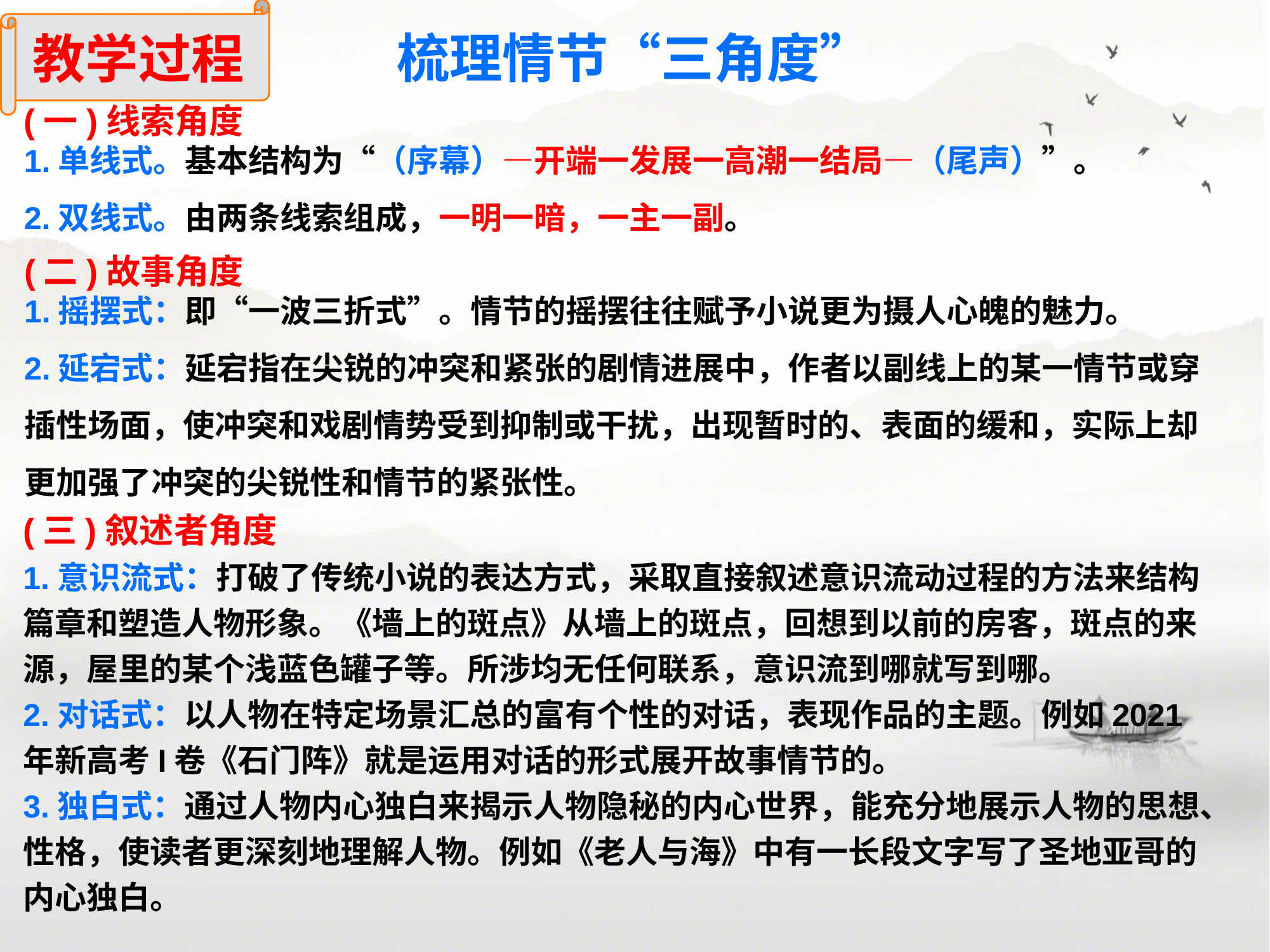

教学过程
梳理情节“三角度”
(一)线索角度
1.单线式。基本结构为“（序幕）—开端一发展一高潮一结局—（尾声）”。
2.双线式。由两条线索组成，一明一暗，一主一副。
(二)故事角度
1.摇摆式：即“一波三折式”。情节的摇摆往往赋予小说更为摄人心魄的魅力。
2.延宕式：延宕指在尖锐的冲突和紧张的剧情进展中，作者以副线上的某一情节或穿插性场面，使冲突和戏剧情势受到抑制或干扰，出现暂时的、表面的缓和，实际上却更加强了冲突的尖锐性和情节的紧张性。
(三)叙述者角度
1.意识流式：打破了传统小说的表达方式，采取直接叙述意识流动过程的方法来结构篇章和塑造人物形象。《墙上的斑点》从墙上的斑点，回想到以前的房客，斑点的来源，屋里的某个浅蓝色罐子等。所涉均无任何联系，意识流到哪就写到哪。
2.对话式：以人物在特定场景汇总的富有个性的对话，表现作品的主题。例如2021年新高考I卷《石门阵》就是运用对话的形式展开故事情节的。
3.独白式：通过人物内心独白来揭示人物隐秘的内心世界，能充分地展示人物的思想、性格，使读者更深刻地理解人物。例如《老人与海》中有一长段文字写了圣地亚哥的内心独白。